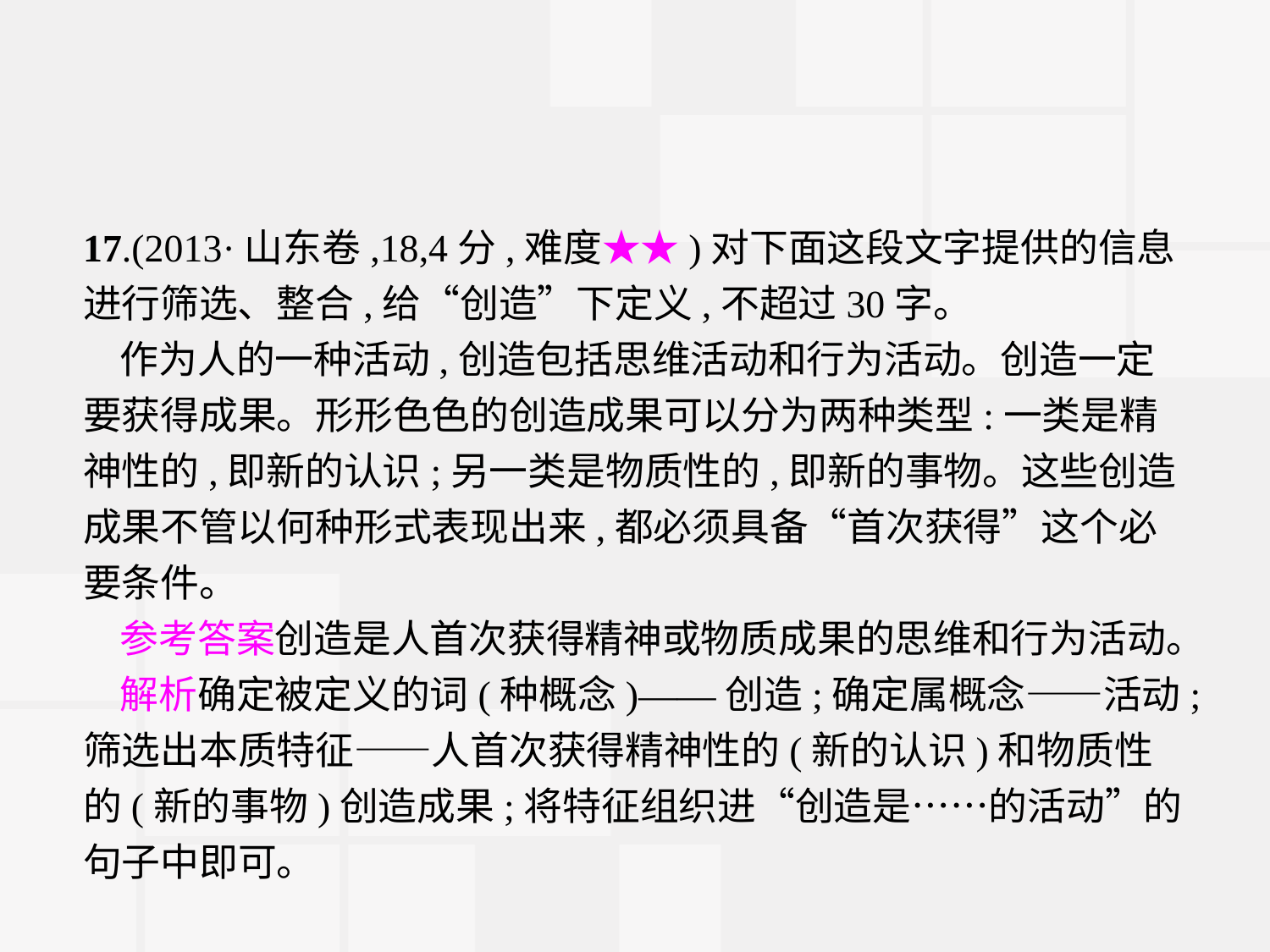

17.(2013·山东卷,18,4分,难度★★)对下面这段文字提供的信息进行筛选、整合,给“创造”下定义,不超过30字。
作为人的一种活动,创造包括思维活动和行为活动。创造一定要获得成果。形形色色的创造成果可以分为两种类型:一类是精神性的,即新的认识;另一类是物质性的,即新的事物。这些创造成果不管以何种形式表现出来,都必须具备“首次获得”这个必要条件。
参考答案创造是人首次获得精神或物质成果的思维和行为活动。
解析确定被定义的词(种概念)——创造;确定属概念——活动;筛选出本质特征——人首次获得精神性的(新的认识)和物质性的(新的事物)创造成果;将特征组织进“创造是……的活动”的句子中即可。